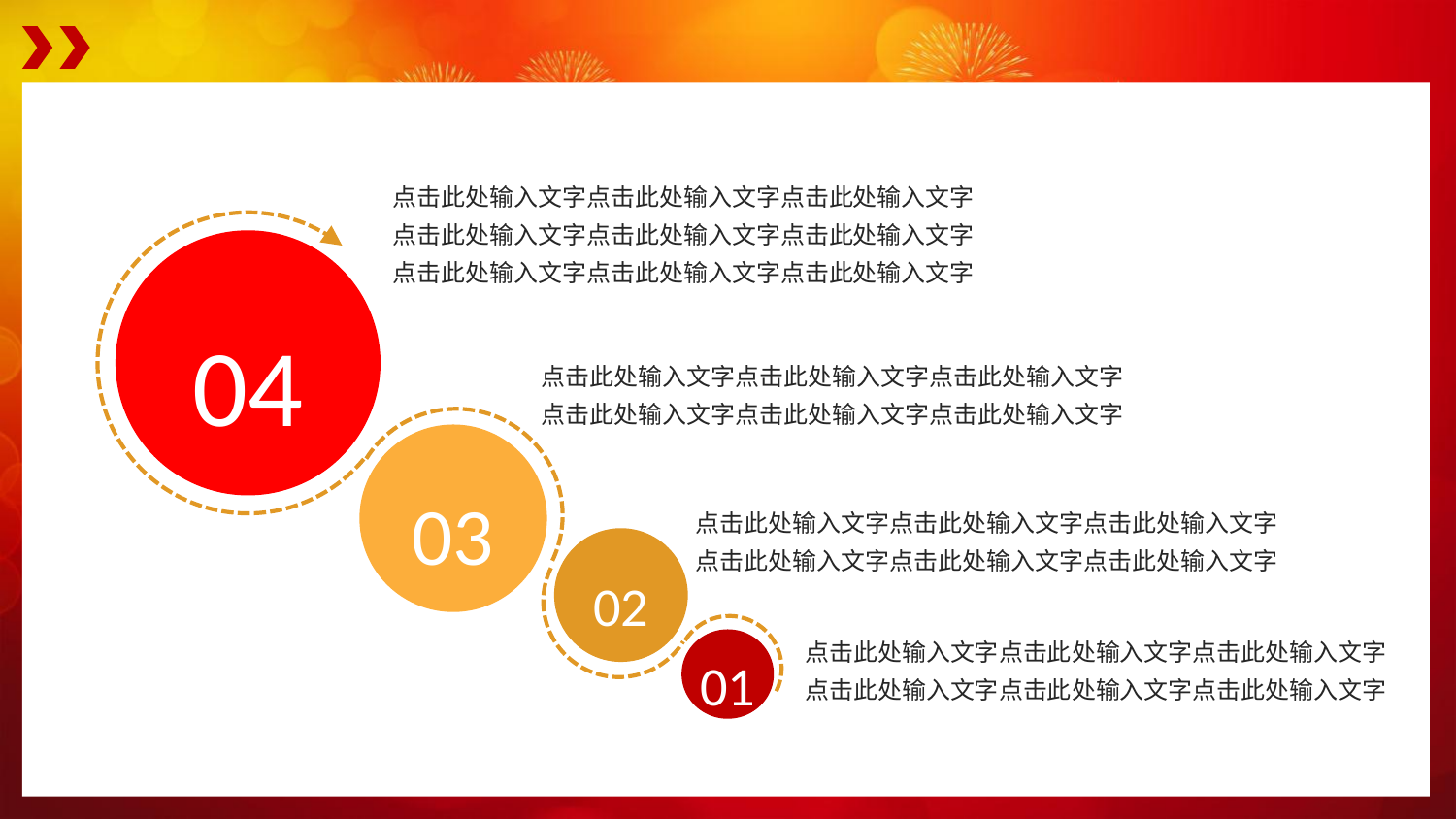

#
点击此处输入文字点击此处输入文字点击此处输入文字
点击此处输入文字点击此处输入文字点击此处输入文字
点击此处输入文字点击此处输入文字点击此处输入文字

04
点击此处输入文字点击此处输入文字点击此处输入文字
点击此处输入文字点击此处输入文字点击此处输入文字

03
点击此处输入文字点击此处输入文字点击此处输入文字
点击此处输入文字点击此处输入文字点击此处输入文字
02

点击此处输入文字点击此处输入文字点击此处输入文字
点击此处输入文字点击此处输入文字点击此处输入文字
01